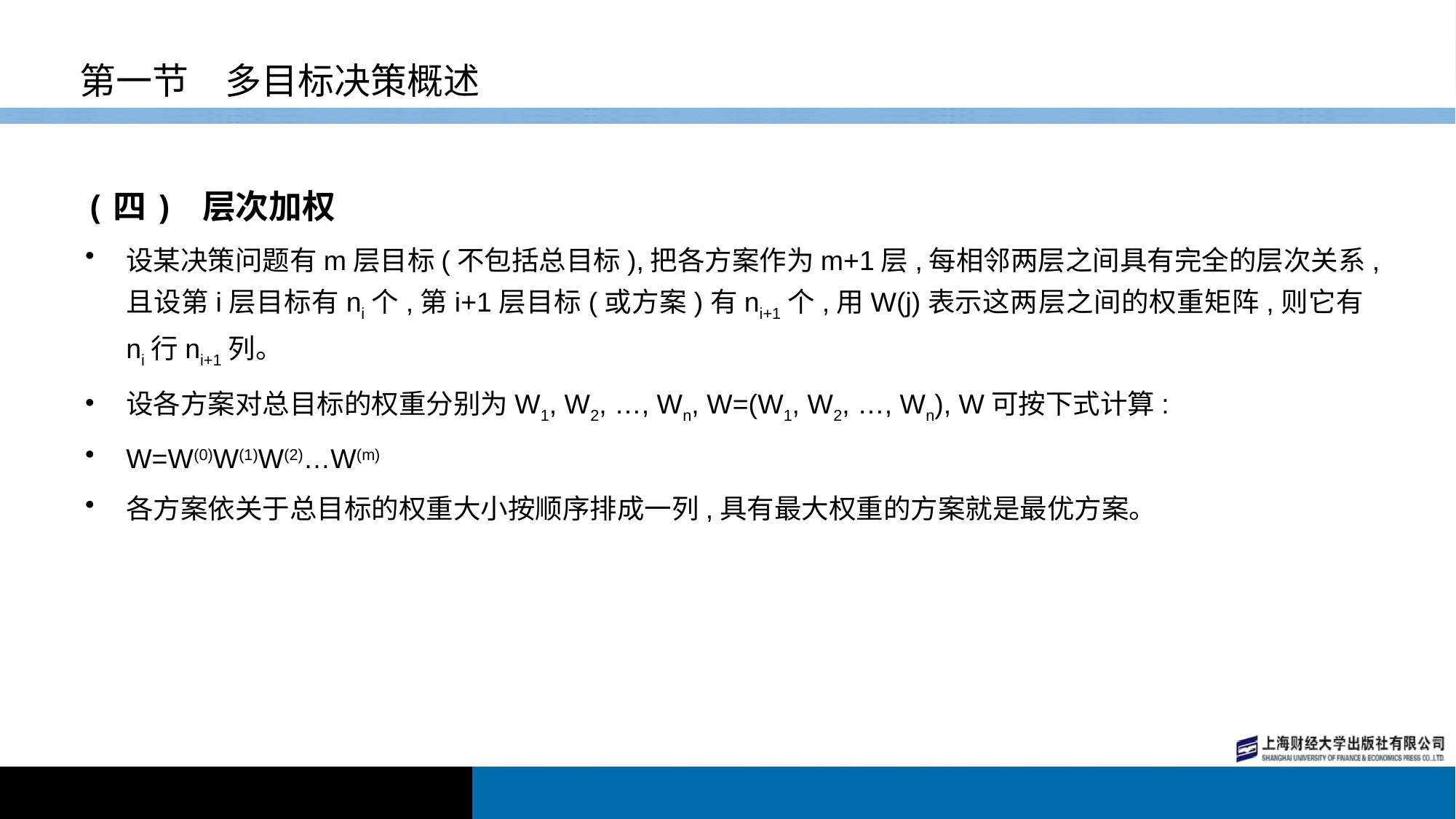

# 第一节　多目标决策概述
(四) 层次加权
设某决策问题有m层目标(不包括总目标),把各方案作为m+1层,每相邻两层之间具有完全的层次关系,且设第i层目标有ni个,第i+1层目标(或方案)有ni+1个,用W(j)表示这两层之间的权重矩阵,则它有ni行ni+1列。
设各方案对总目标的权重分别为W1, W2, …, Wn, W=(W1, W2, …, Wn), W可按下式计算:
W=W(0)W(1)W(2)…W(m)
各方案依关于总目标的权重大小按顺序排成一列,具有最大权重的方案就是最优方案。
11